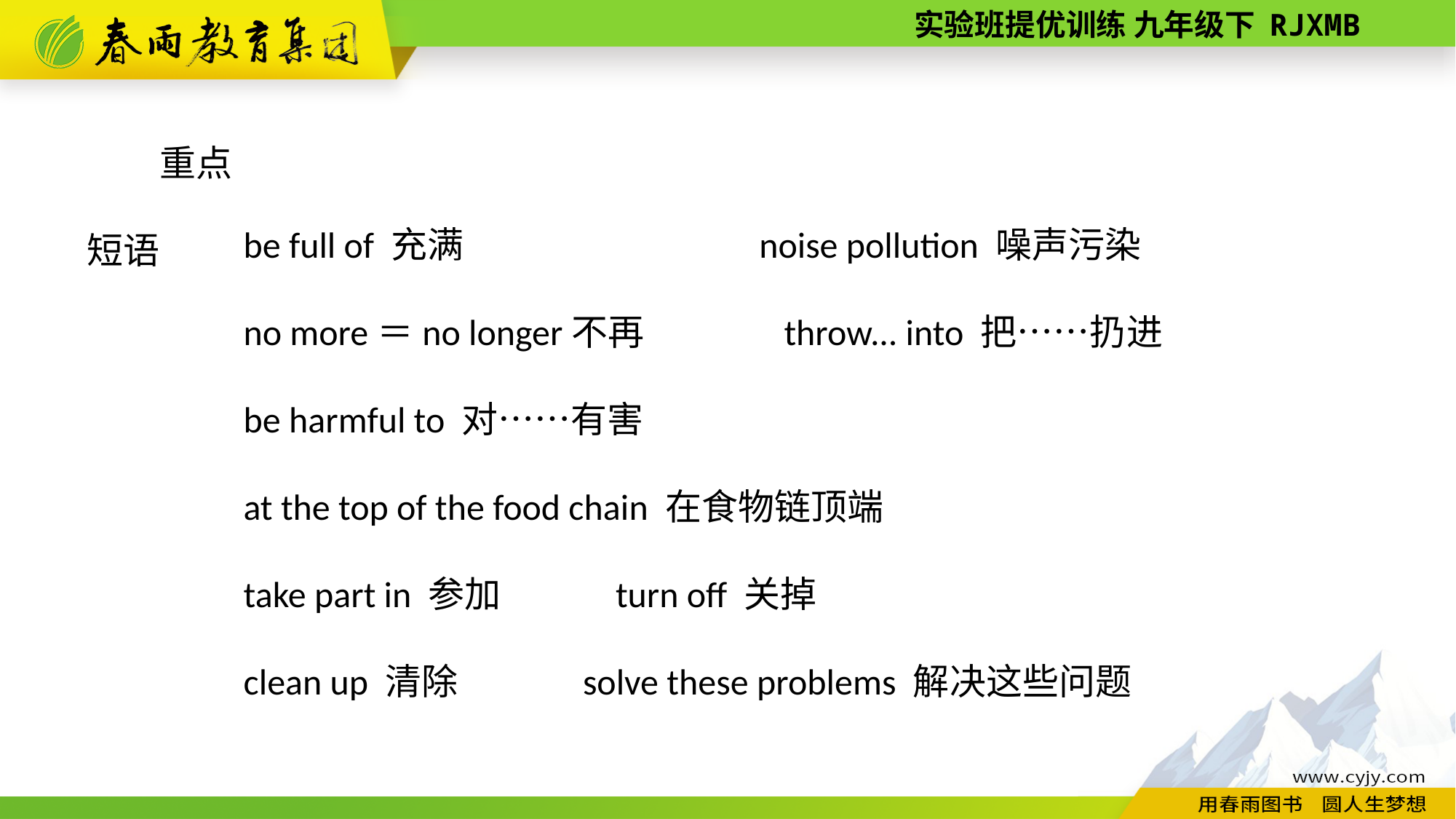

重点短语
be full of 充满                                   noise pollution 噪声污染
no more＝no longer不再                throw... into 把……扔进
be harmful to 对……有害
at the top of the food chain 在食物链顶端
take part in 参加                                turn off 关掉
clean up 清除                                   solve these problems 解决这些问题